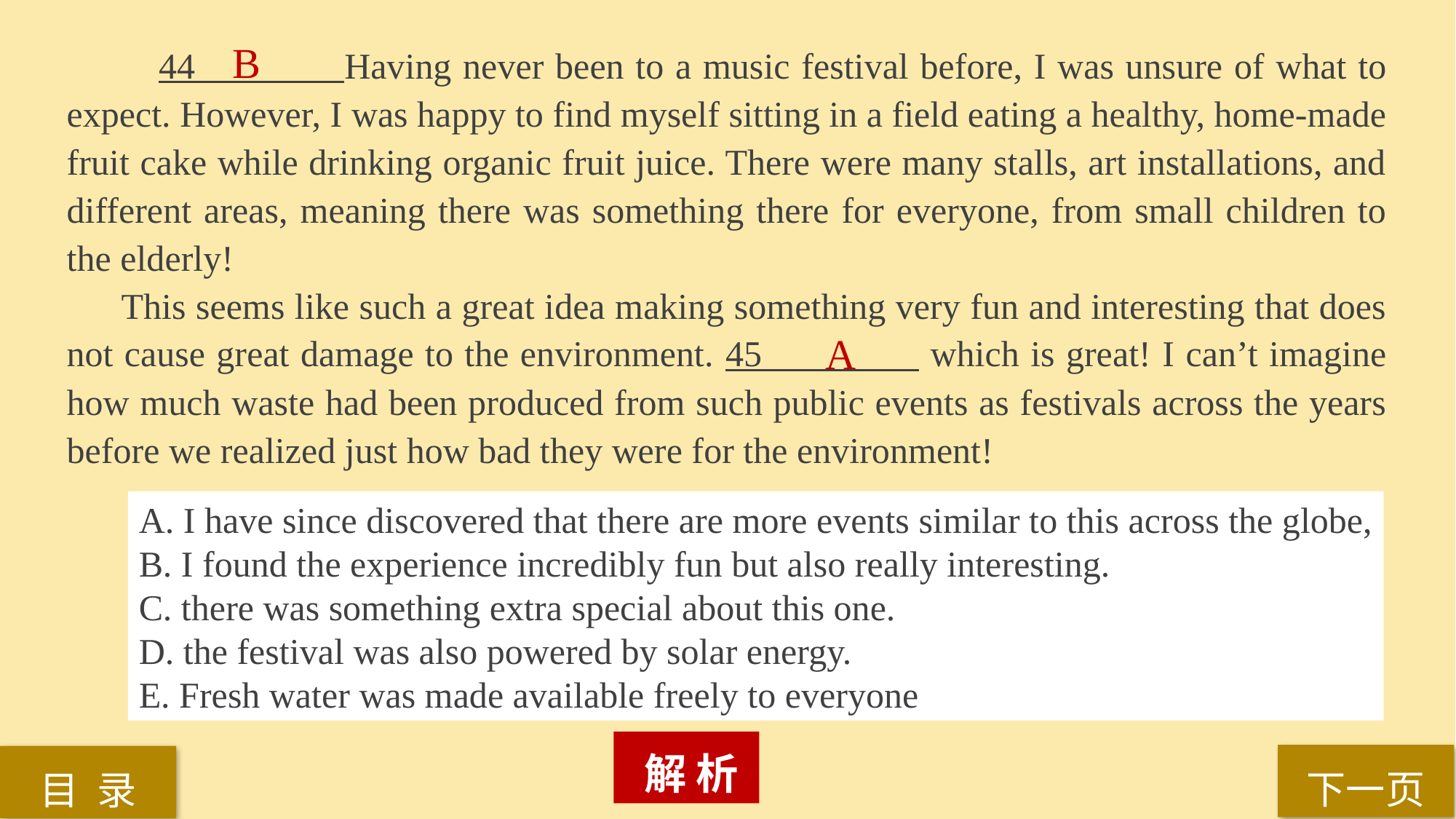

44             Having never been to a music festival before, I was unsure of what to expect. However, I was happy to find myself sitting in a field eating a healthy, home-made fruit cake while drinking organic fruit juice. There were many stalls, art installations, and different areas, meaning there was something there for everyone, from small children to the elderly!
This seems like such a great idea making something very fun and interesting that does not cause great damage to the environment. 45               which is great! I can’t imagine how much waste had been produced from such public events as festivals across the years before we realized just how bad they were for the environment!
B
A
A. I have since discovered that there are more events similar to this across the globe,
B. I found the experience incredibly fun but also really interesting.
C. there was something extra special about this one.
D. the festival was also powered by solar energy.
E. Fresh water was made available freely to everyone
 解 析